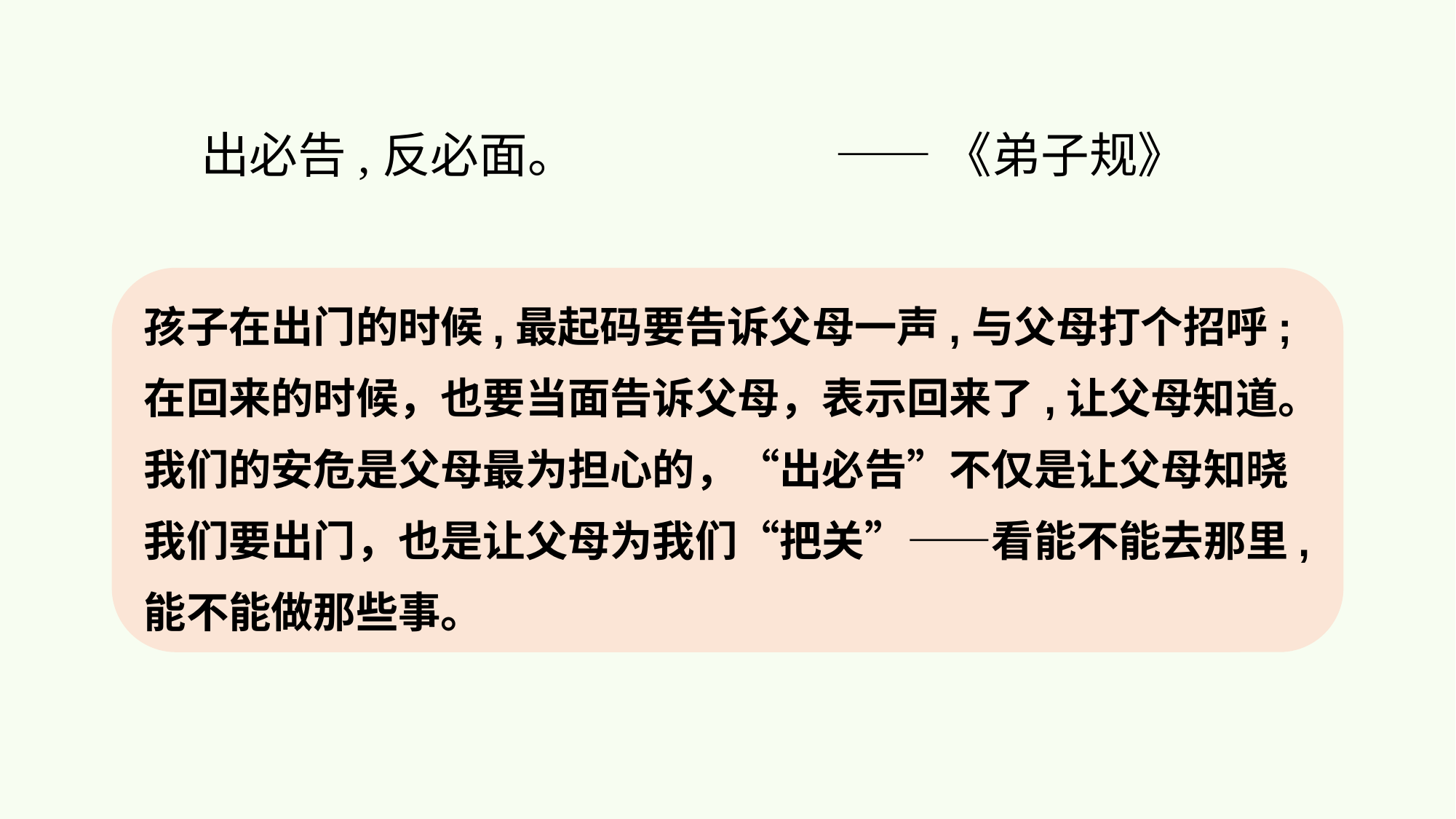

出必告,反必面。
——《弟子规》

孩子在出门的时候,最起码要告诉父母一声,与父母打个招呼;在回来的时候，也要当面告诉父母，表示回来了,让父母知道。我们的安危是父母最为担心的，“出必告”不仅是让父母知晓我们要出门，也是让父母为我们“把关”——看能不能去那里,能不能做那些事。